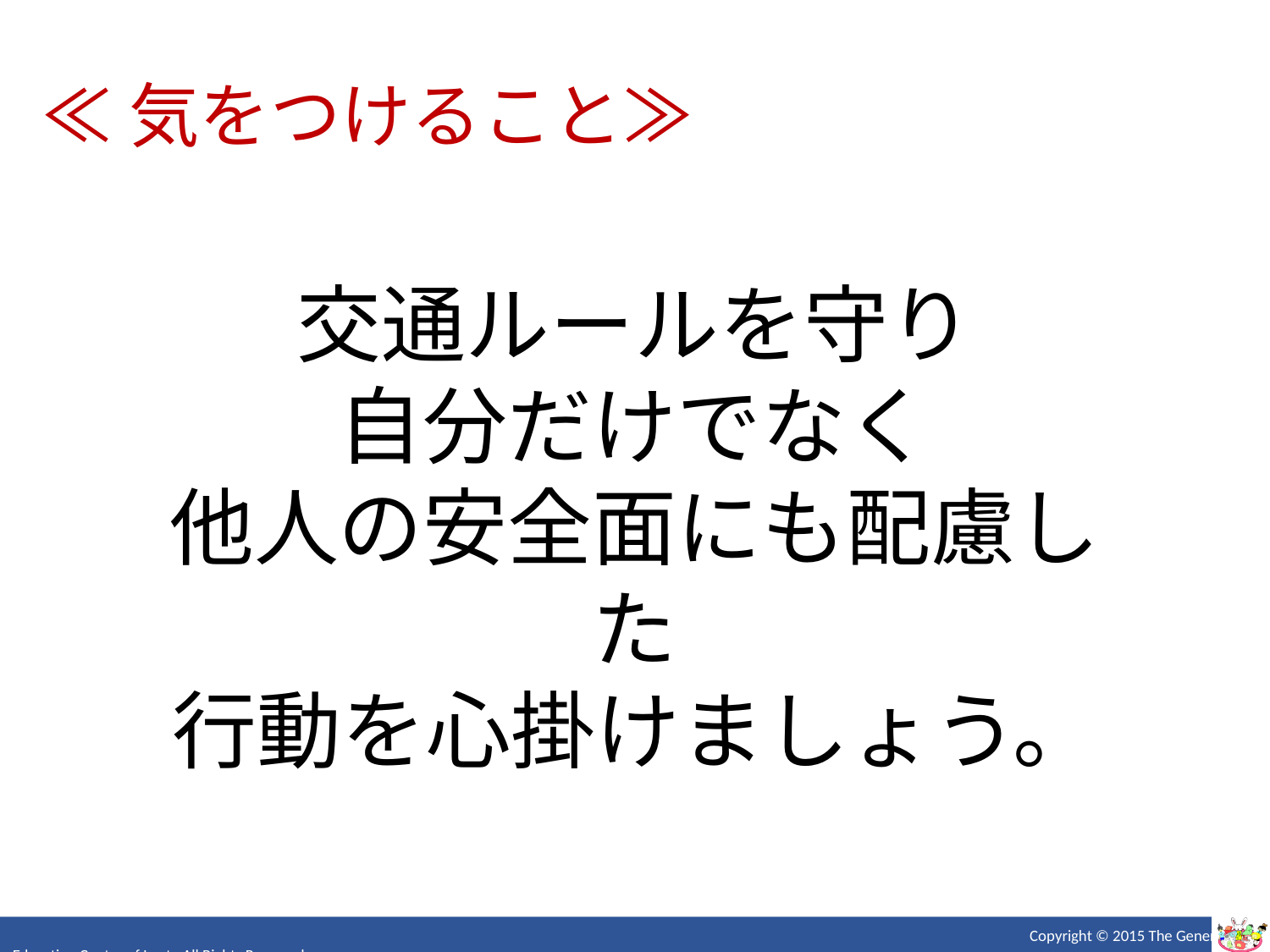

≪気をつけること≫
交通ルールを守り
自分だけでなく
他人の安全面にも配慮した
行動を心掛けましょう。